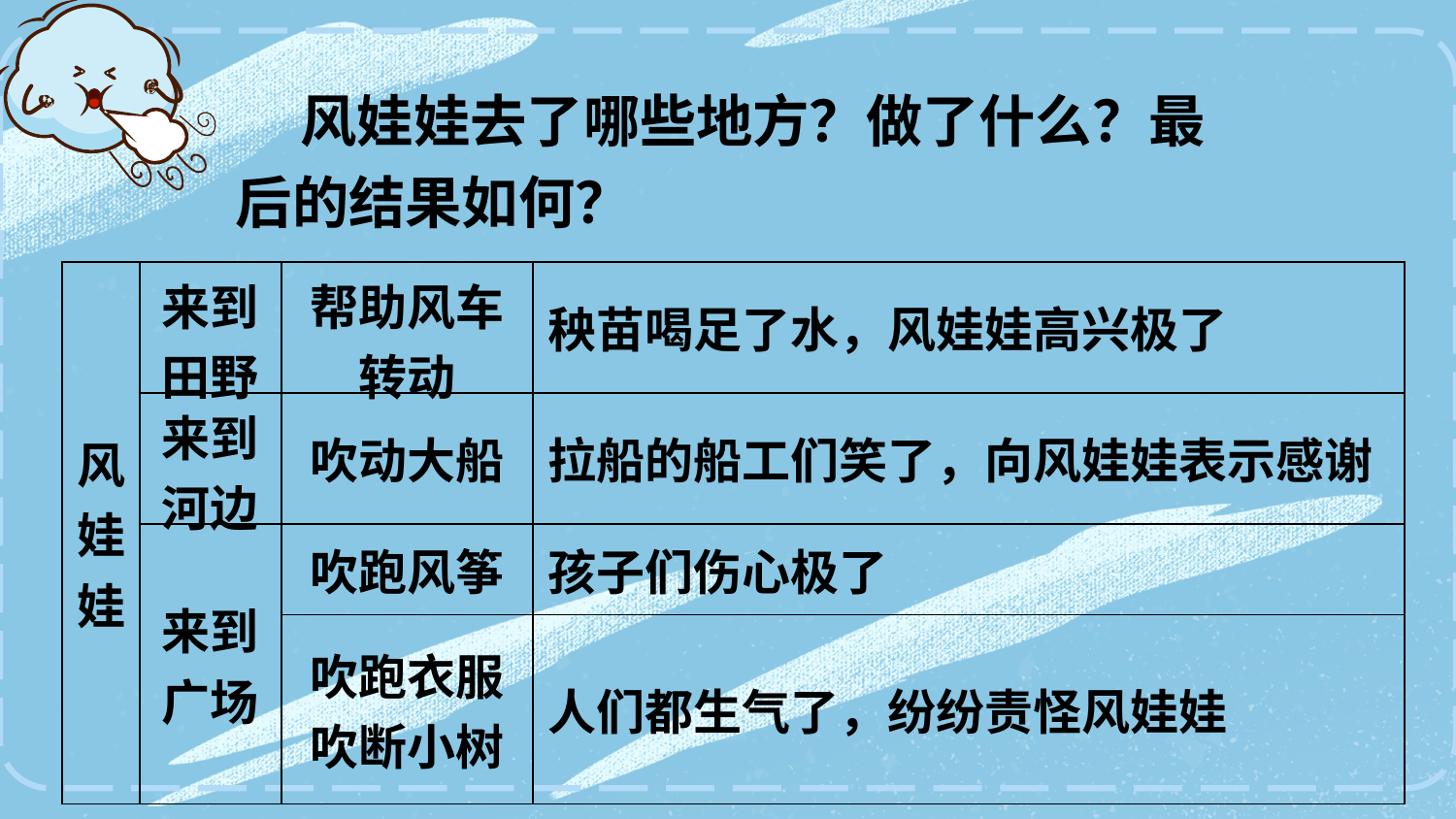

风娃娃去了哪些地方？做了什么？最后的结果如何？
| 风娃娃 | 来到田野 | 帮助风车转动 | 秧苗喝足了水，风娃娃高兴极了 |
| --- | --- | --- | --- |
|  | 来到河边 | 吹动大船 | 拉船的船工们笑了，向风娃娃表示感谢 |
|  | 来到广场 | 吹跑风筝 | 孩子们伤心极了 |
|  |  | 吹跑衣服 吹断小树 | 人们都生气了，纷纷责怪风娃娃 |